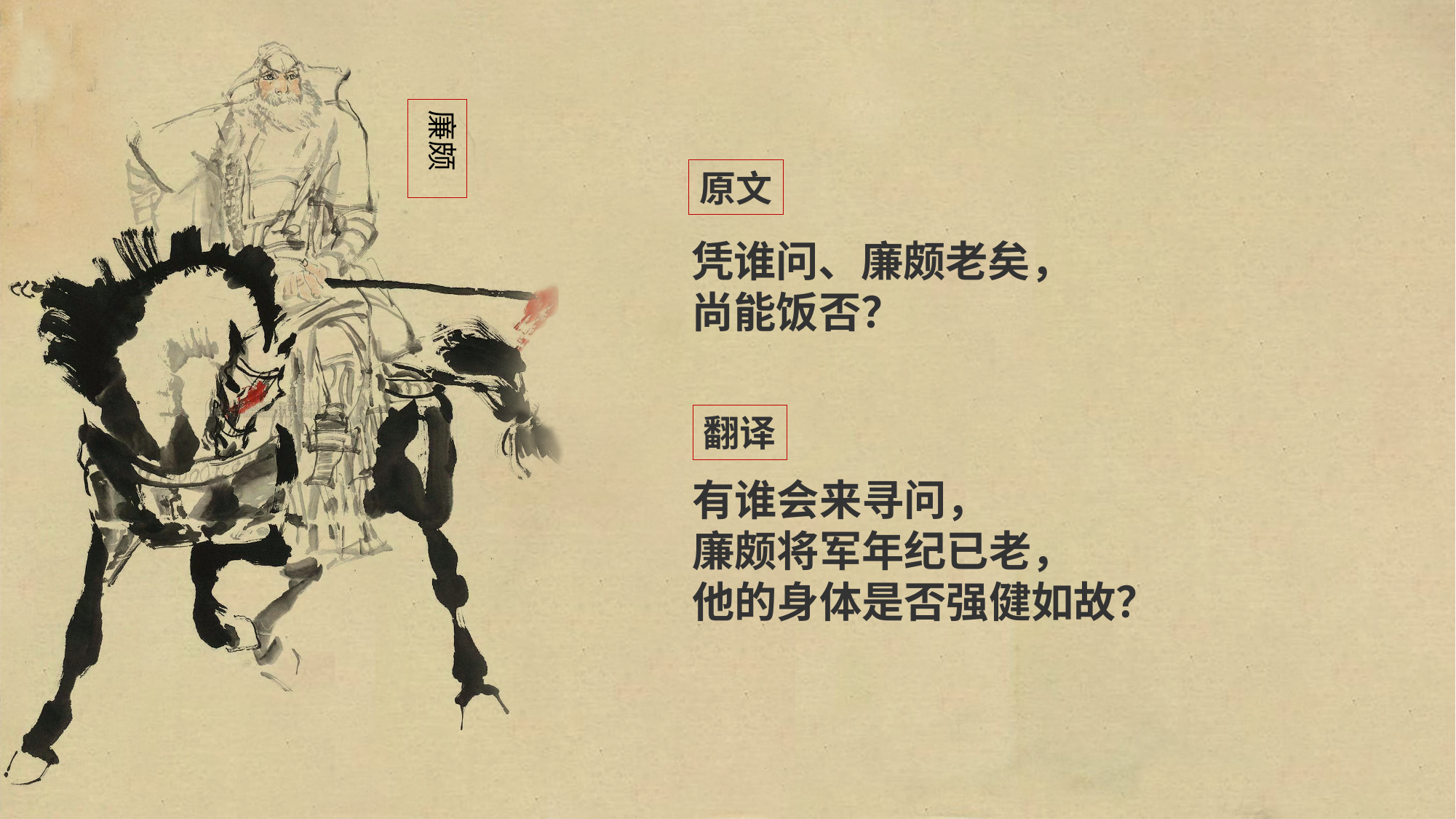

廉颇
原文
凭谁问、廉颇老矣，
尚能饭否？
翻译
有谁会来寻问，
廉颇将军年纪已老，
他的身体是否强健如故？